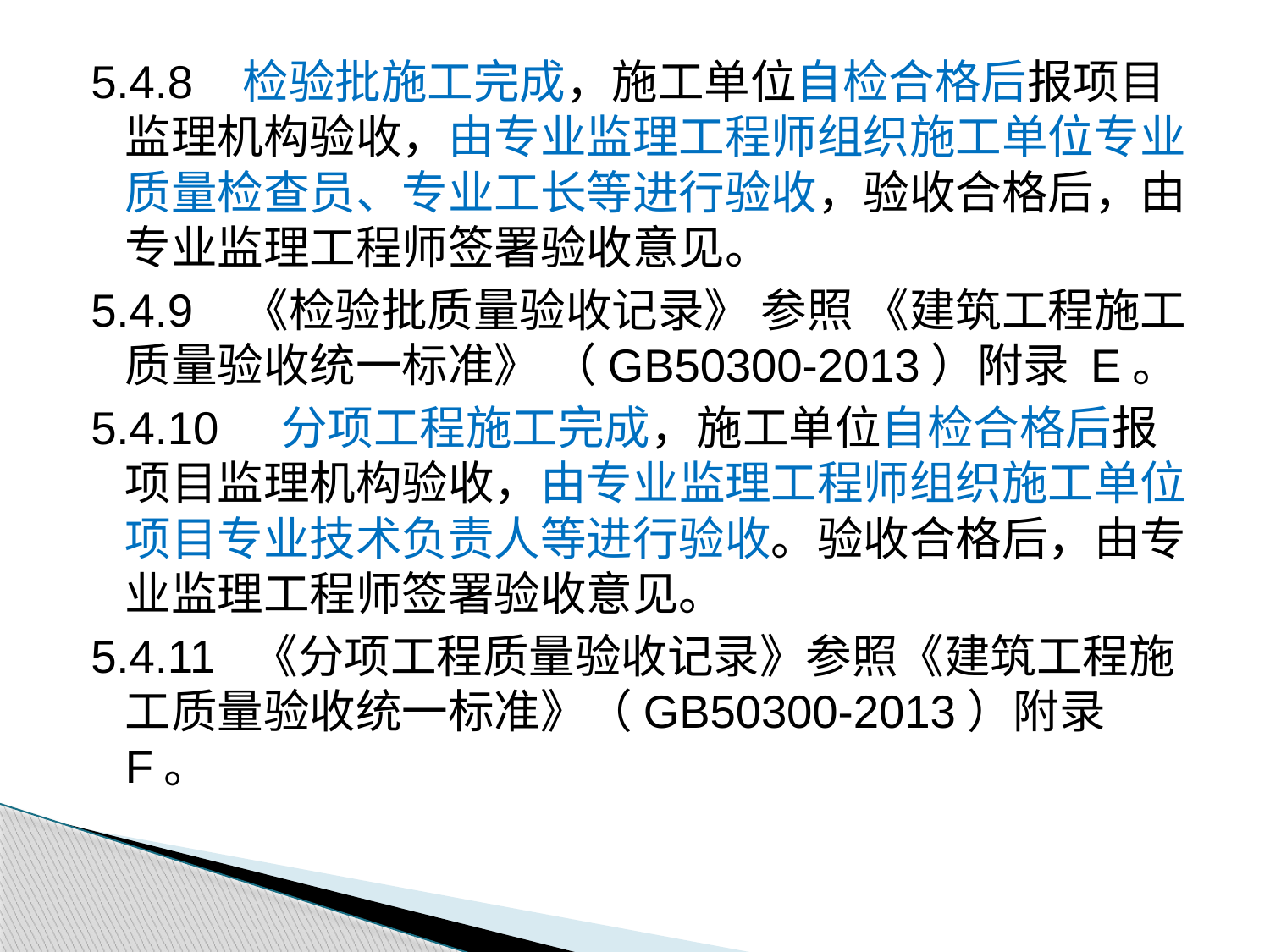

5.4.8   检验批施工完成，施工单位自检合格后报项目监理机构验收，由专业监理工程师组织施工单位专业质量检查员、专业工长等进行验收，验收合格后，由专业监理工程师签署验收意见。
5.4.9   《检验批质量验收记录》 参照 《建筑工程施工质量验收统一标准》 （GB50300-2013）附录 E。
5.4.10    分项工程施工完成，施工单位自检合格后报项目监理机构验收，由专业监理工程师组织施工单位项目专业技术负责人等进行验收。验收合格后，由专业监理工程师签署验收意见。
5.4.11  《分项工程质量验收记录》参照《建筑工程施工质量验收统一标准》（GB50300-2013）附录 F。